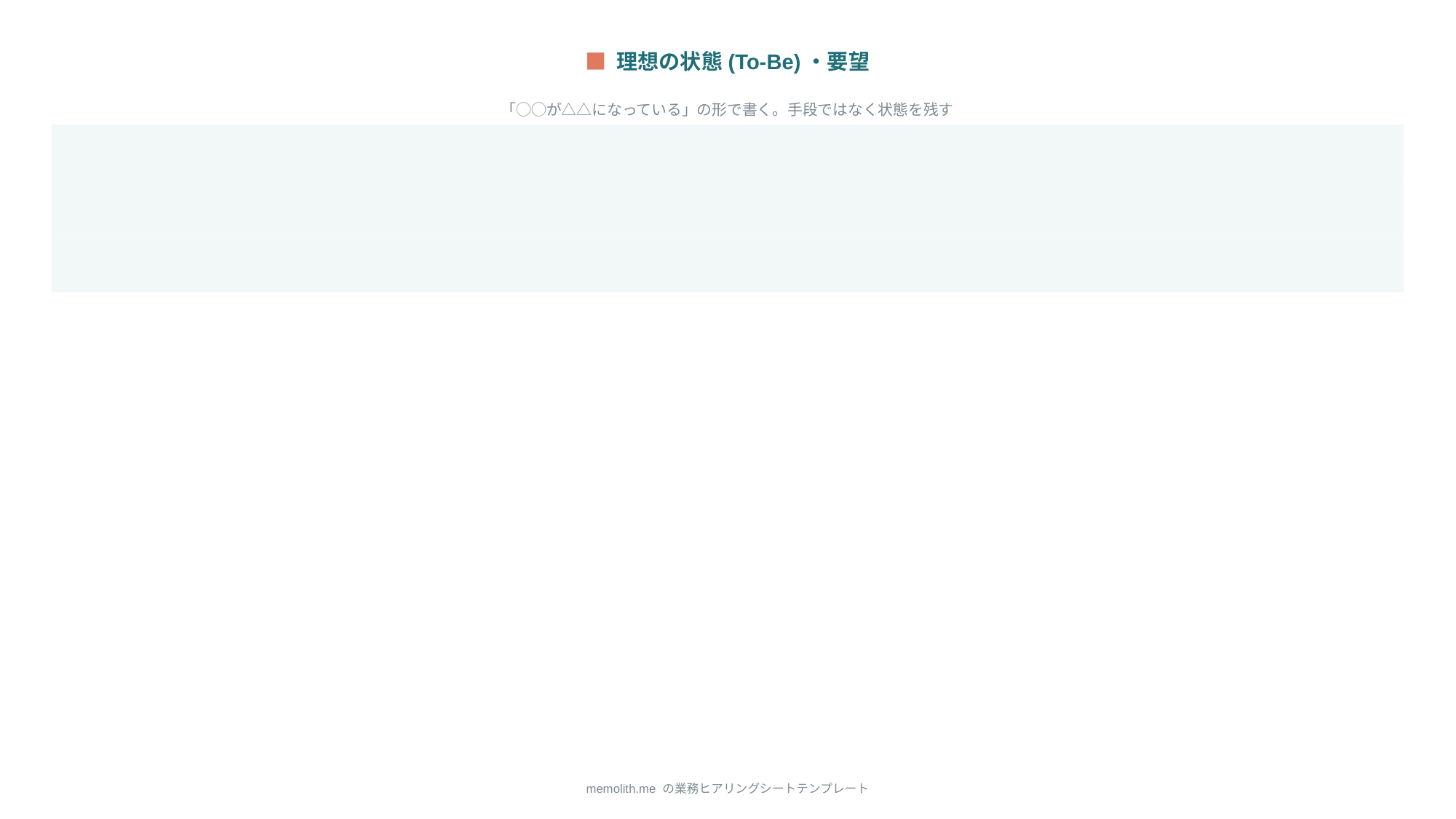

■ 理想の状態(To-Be)・要望
「◯◯が△△になっている」の形で書く。手段ではなく状態を残す

memolith.me の業務ヒアリングシートテンプレート